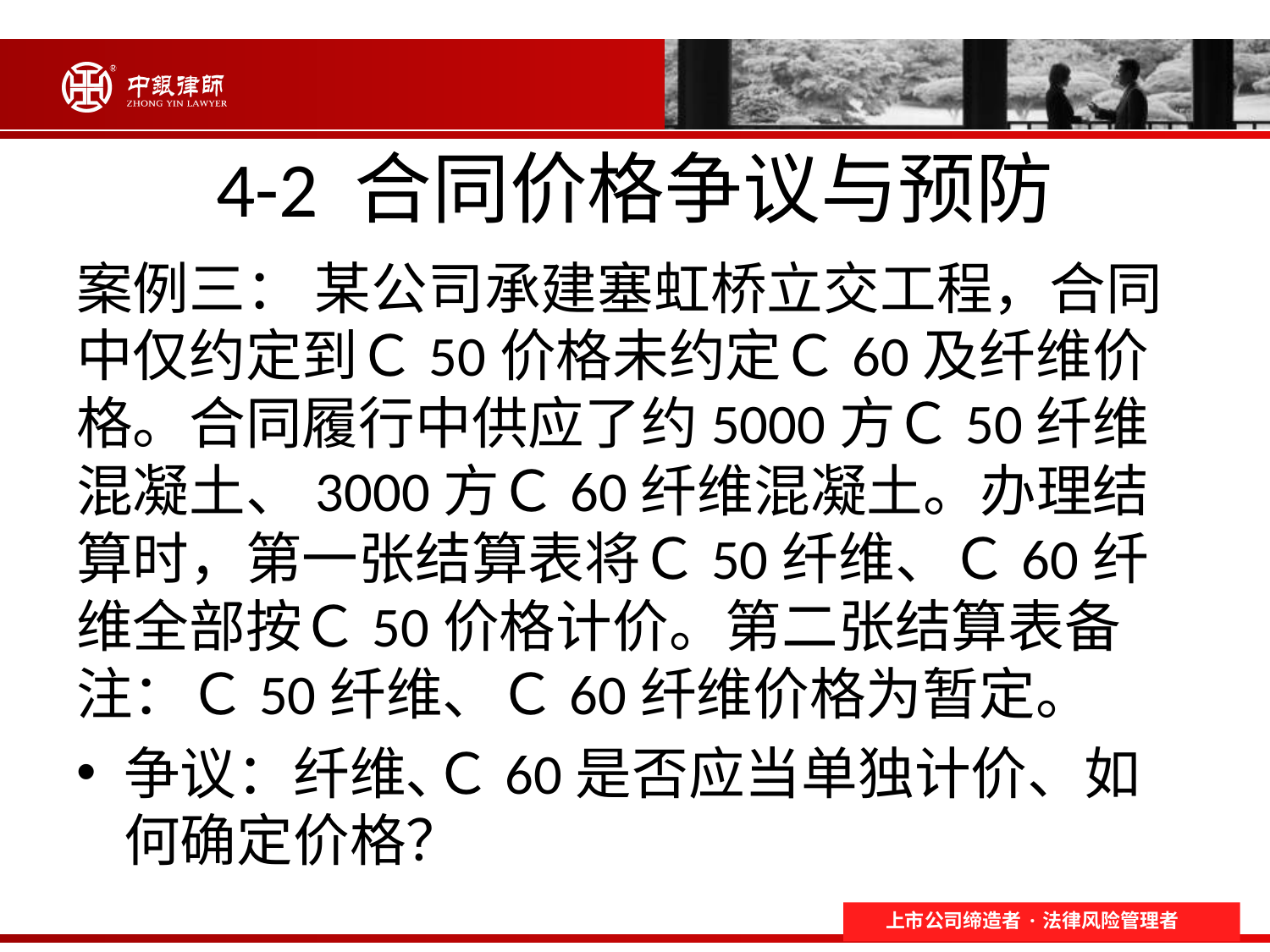

# 4-2 合同价格争议与预防
案例三： 某公司承建塞虹桥立交工程，合同中仅约定到Ｃ50价格未约定Ｃ60及纤维价格。合同履行中供应了约5000方Ｃ50纤维混凝土、3000方Ｃ60纤维混凝土。办理结算时，第一张结算表将Ｃ50纤维、Ｃ60纤维全部按Ｃ50价格计价。第二张结算表备注：Ｃ50纤维、Ｃ60纤维价格为暂定。
争议：纤维､Ｃ60是否应当单独计价、如何确定价格？